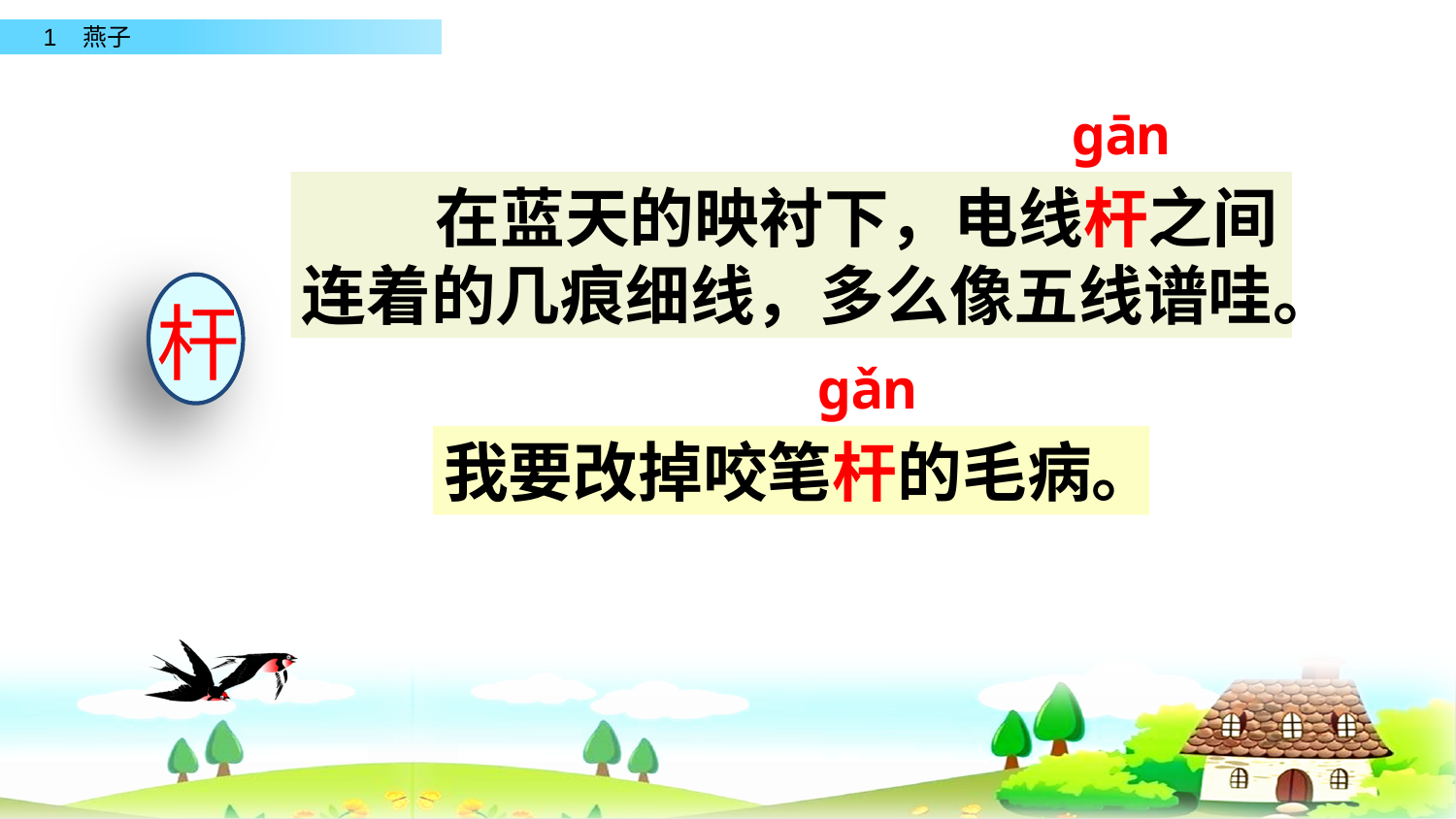

gān
        在蓝天的映衬下，电线杆之间连着的几痕细线，多么像五线谱哇。

杆
gǎn
我要改掉咬笔杆的毛病。